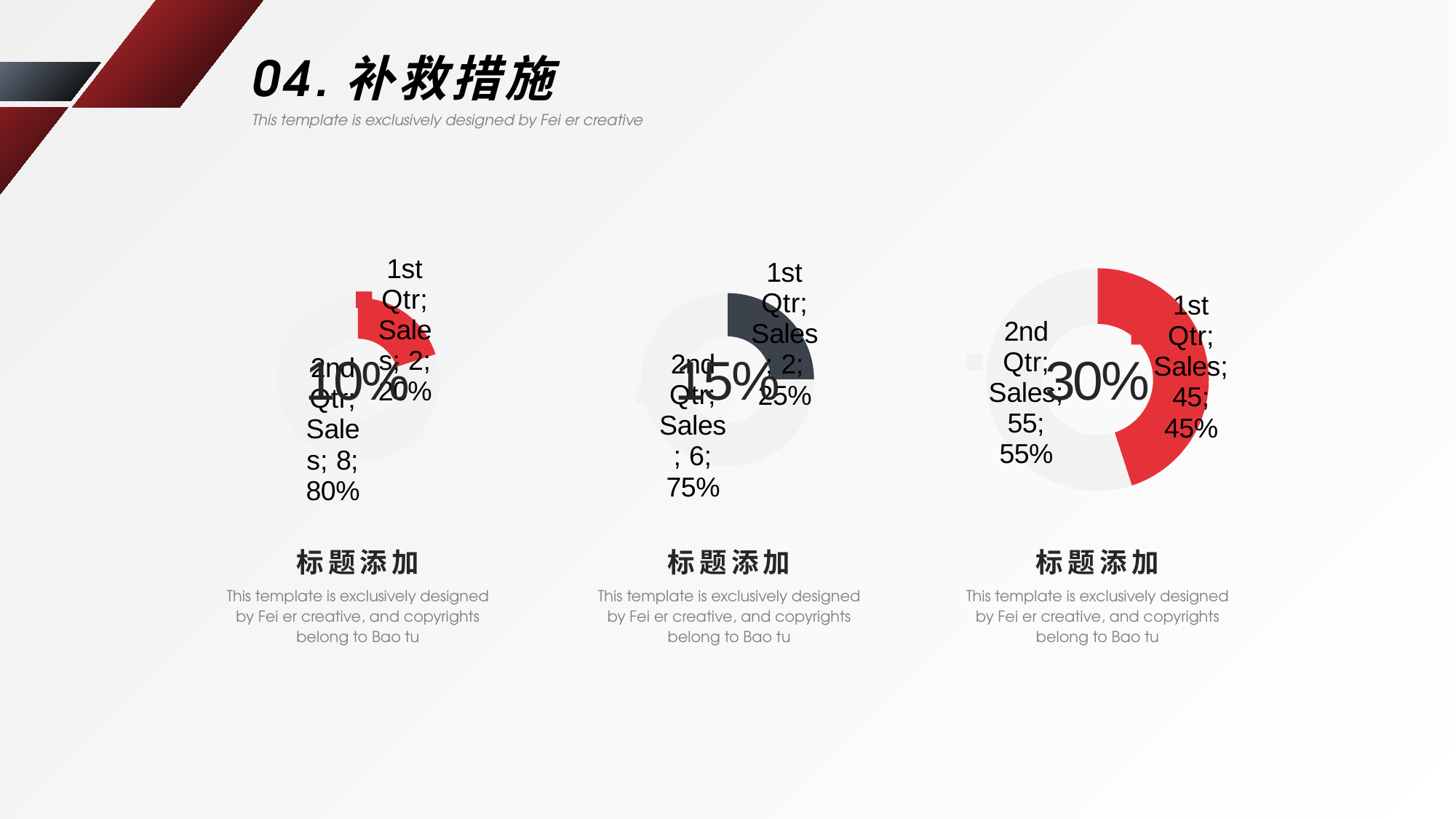

04.补救措施
This template is exclusively designed by Fei er creative

### Chart

| Category | Sales |
|---|---|
| 1st Qtr | 2.0 |
| 2nd Qtr | 8.0 |
10%

### Chart

| Category | Sales |
|---|---|
| 1st Qtr | 2.0 |
| 2nd Qtr | 6.0 |
15%

### Chart

| Category | Sales |
|---|---|
| 1st Qtr | 45.0 |
| 2nd Qtr | 55.0 |
30%
标题添加
This template is exclusively designed by Fei er creative, and copyrights belong to Bao tu
标题添加
This template is exclusively designed by Fei er creative, and copyrights belong to Bao tu
标题添加
This template is exclusively designed by Fei er creative, and copyrights belong to Bao tu